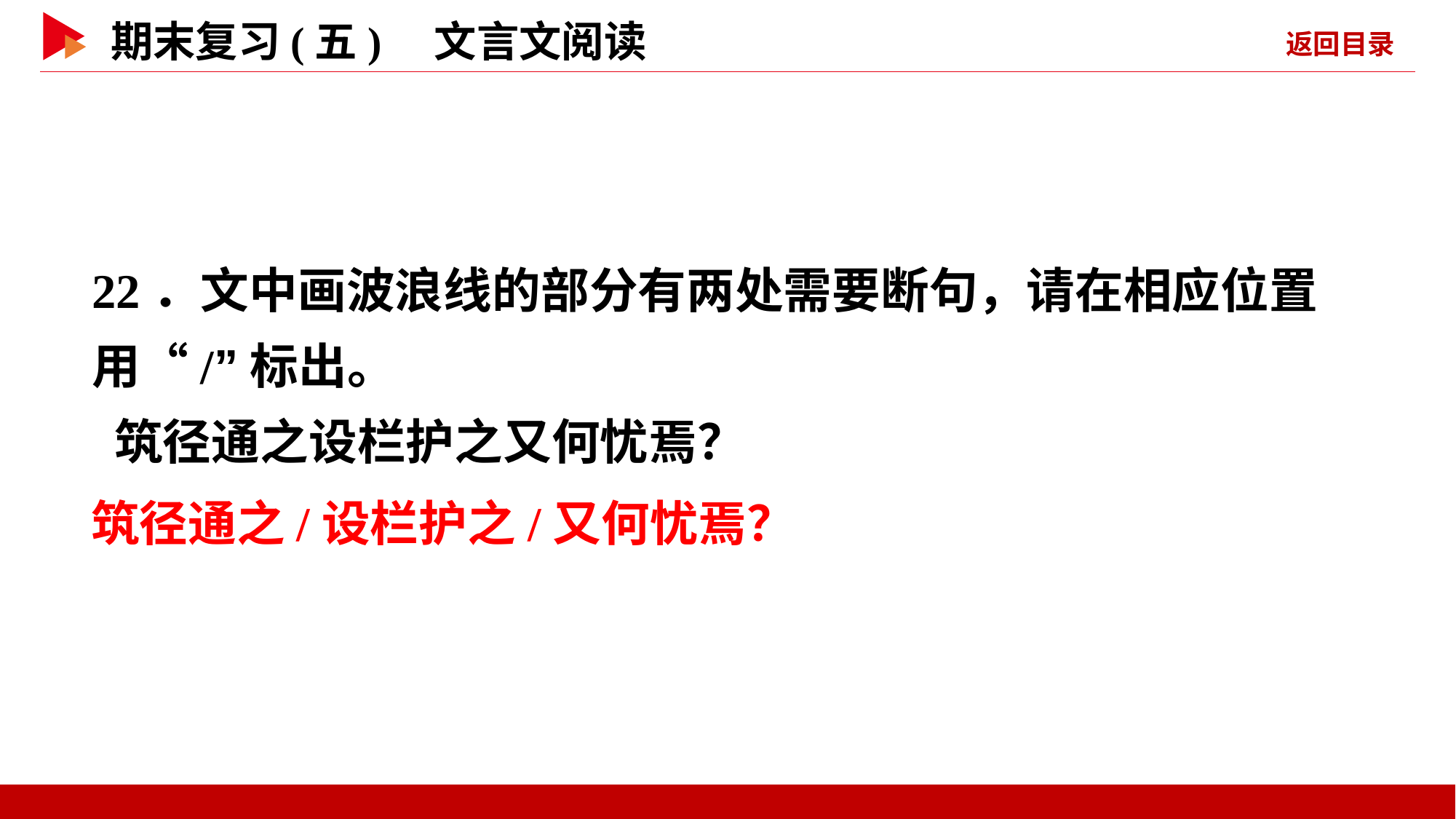

22．文中画波浪线的部分有两处需要断句，请在相应位置用“/”标出。
 筑径通之设栏护之又何忧焉？
 筑径通之/设栏护之/又何忧焉？